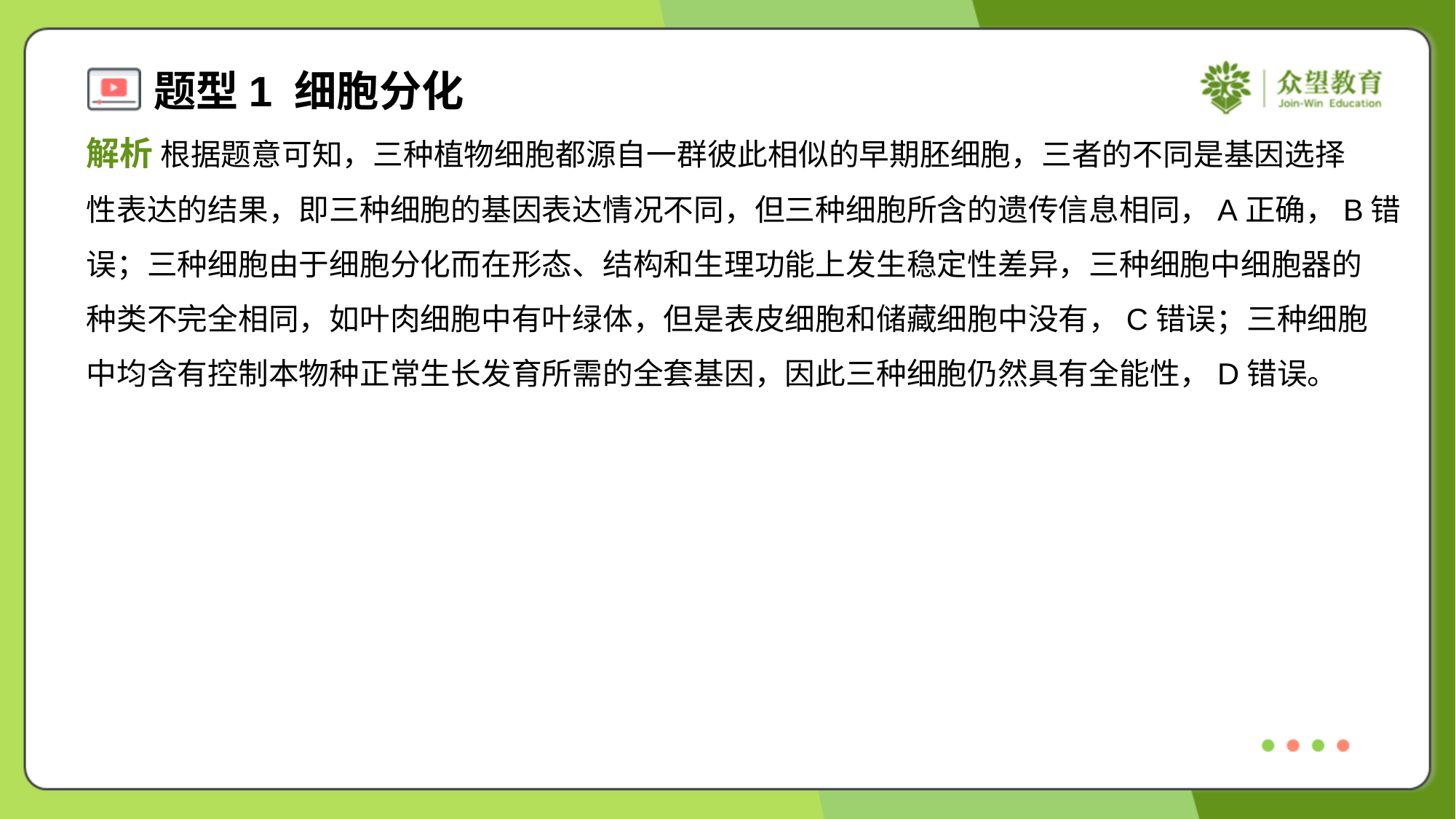

解析 根据题意可知，三种植物细胞都源自一群彼此相似的早期胚细胞，三者的不同是基因选择
性表达的结果，即三种细胞的基因表达情况不同，但三种细胞所含的遗传信息相同，A正确，B错
误；三种细胞由于细胞分化而在形态、结构和生理功能上发生稳定性差异，三种细胞中细胞器的
种类不完全相同，如叶肉细胞中有叶绿体，但是表皮细胞和储藏细胞中没有，C错误；三种细胞
中均含有控制本物种正常生长发育所需的全套基因，因此三种细胞仍然具有全能性，D错误。